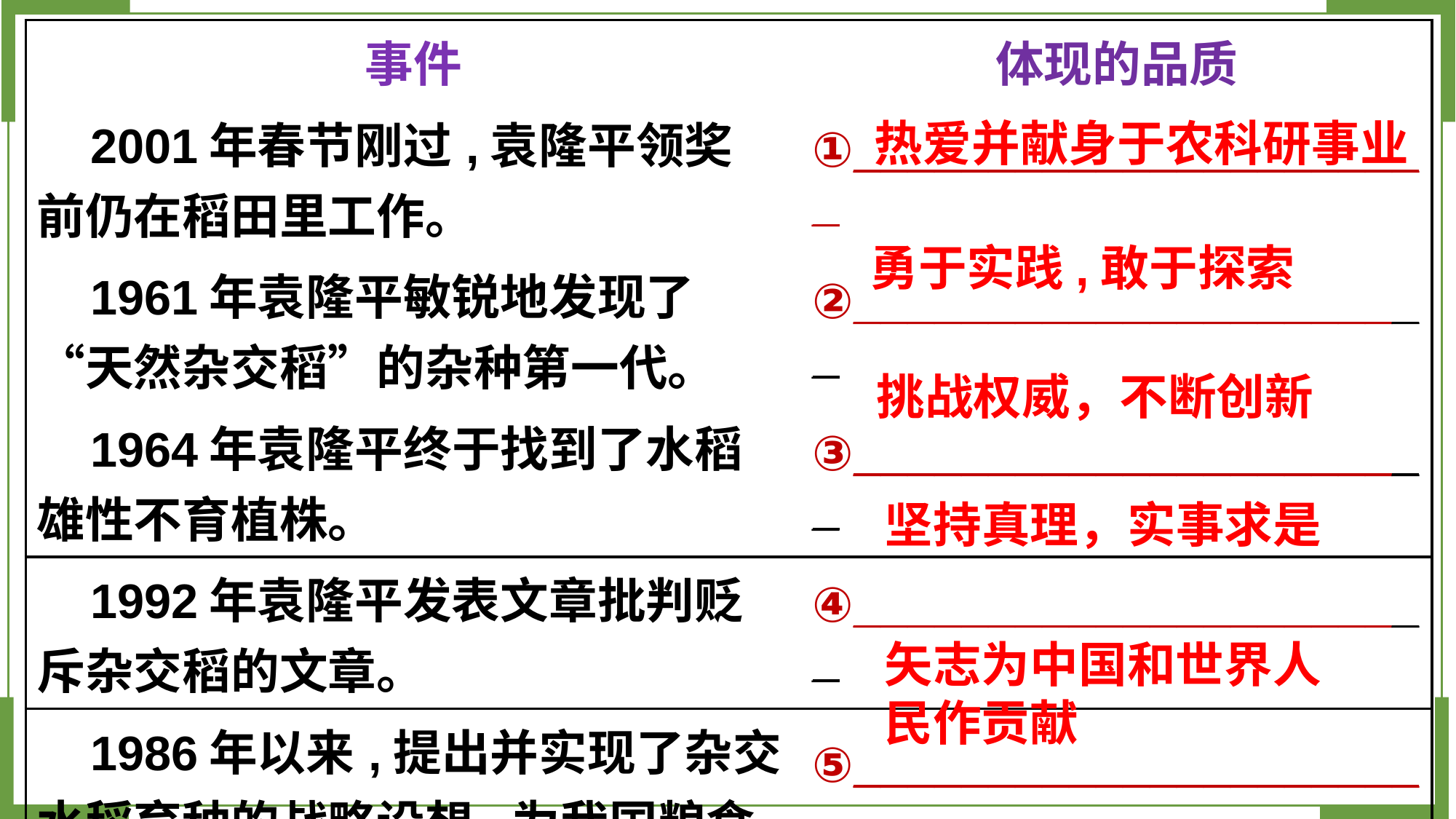

| 事件 | 体现的品质 |
| --- | --- |
| 2001年春节刚过,袁隆平领奖 前仍在稻田里工作。 | ①\_\_\_\_\_\_\_\_\_\_\_\_\_\_\_\_\_\_\_\_\_\_ |
| 1961年袁隆平敏锐地发现了“天然杂交稻”的杂种第一代。 | ②\_\_\_\_\_\_\_\_\_\_\_\_\_\_\_\_\_\_\_\_\_\_ |
| 1964年袁隆平终于找到了水稻雄性不育植株。 | ③\_\_\_\_\_\_\_\_\_\_\_\_\_\_\_\_\_\_\_\_\_\_ |
| 1992年袁隆平发表文章批判贬斥杂交稻的文章。 | ④\_\_\_\_\_\_\_\_\_\_\_\_\_\_\_\_\_\_\_\_\_\_ |
| 1986年以来,提出并实现了杂交水稻育种的战略设想,为我国粮食大幅度增产做出了突出贡献。 | ⑤\_\_\_\_\_\_\_\_\_\_\_\_\_\_\_\_\_\_\_\_\_\_\_\_\_\_\_\_\_\_\_\_\_\_\_\_\_\_\_\_\_\_\_\_\_\_ |
热爱并献身于农科研事业
勇于实践,敢于探索
挑战权威，不断创新
坚持真理，实事求是
矢志为中国和世界人民作贡献